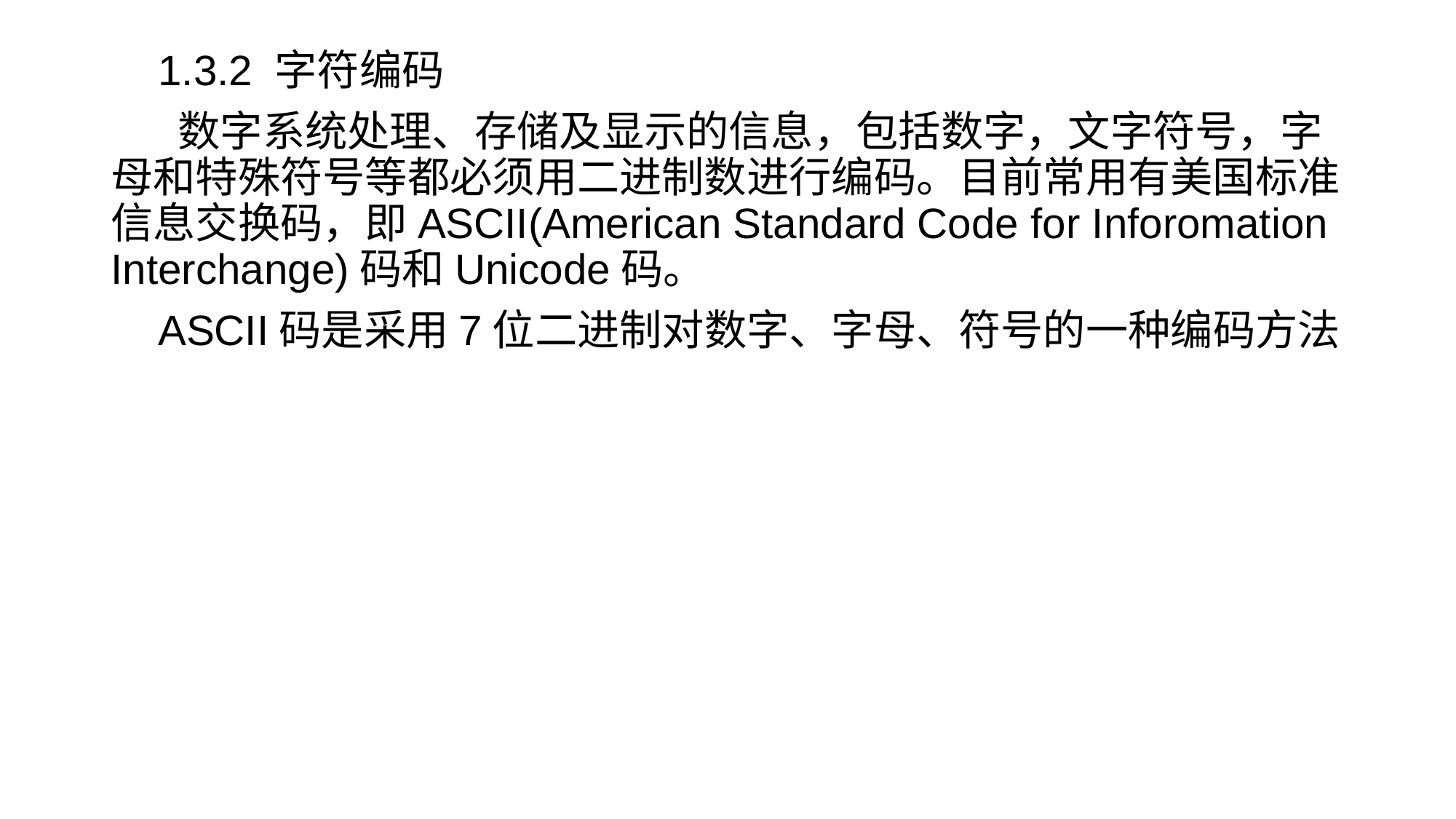

# 1.3.2 字符编码
      数字系统处理、存储及显示的信息，包括数字，文字符号，字母和特殊符号等都必须用二进制数进行编码。目前常用有美国标准信息交换码，即ASCII(American Standard Code for Inforomation Interchange)码和Unicode码。
    ASCII码是采用7位二进制对数字、字母、符号的一种编码方法